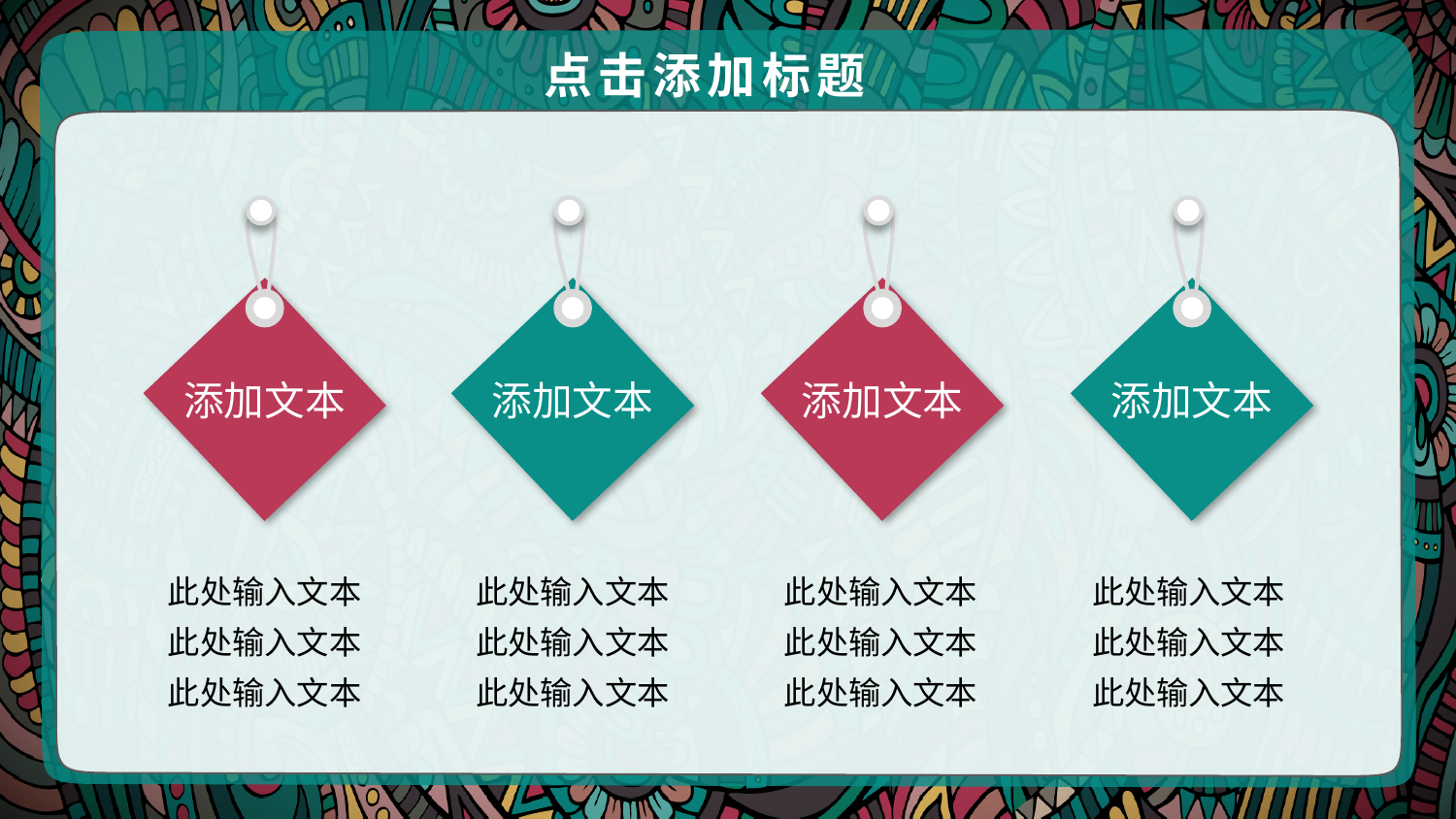

点击添加标题

添加文本

添加文本

添加文本

添加文本

此处输入文本
此处输入文本
此处输入文本
此处输入文本
此处输入文本
此处输入文本
此处输入文本
此处输入文本
此处输入文本
此处输入文本
此处输入文本
此处输入文本